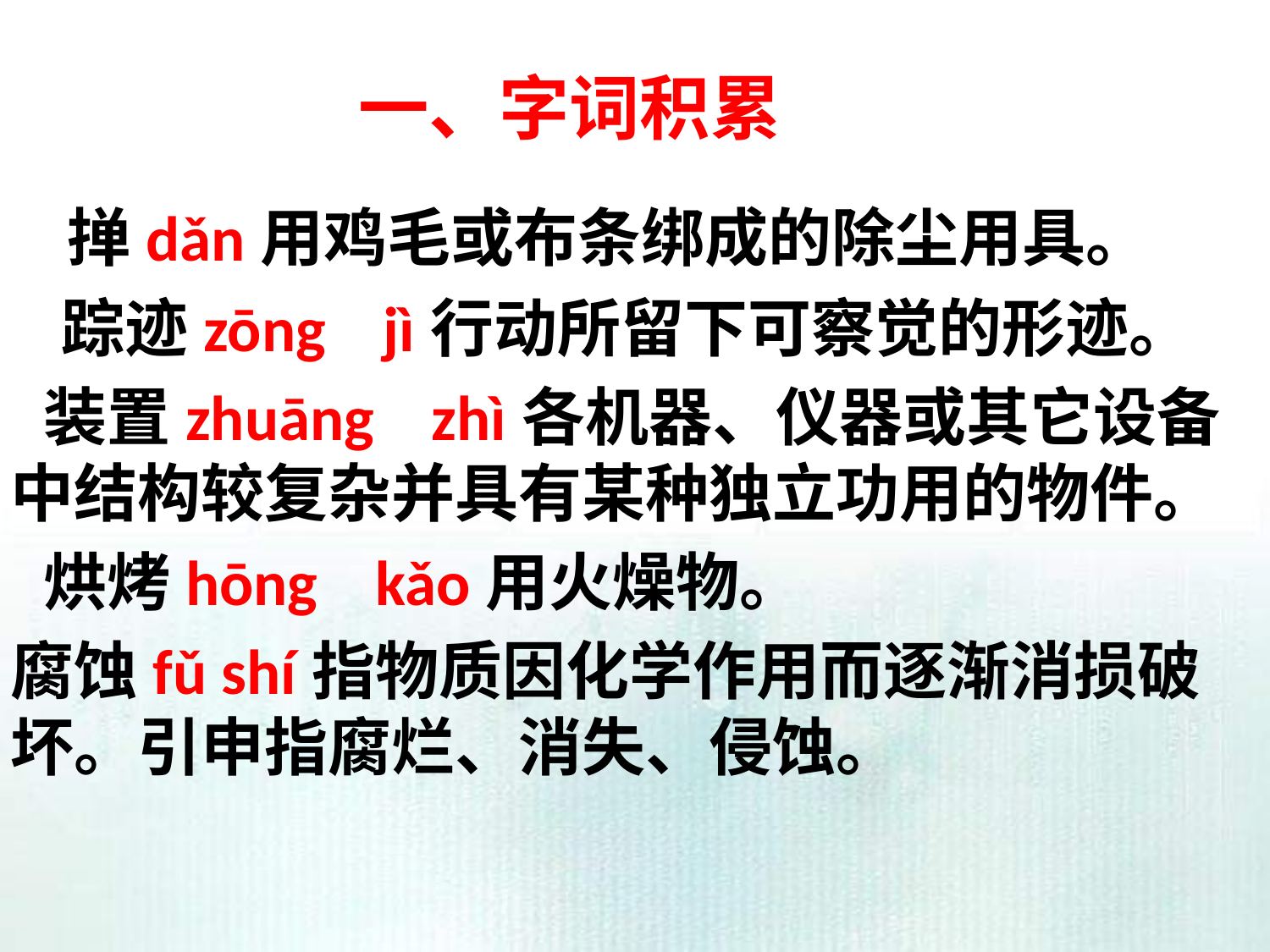

# 一、字词积累

  掸dǎn用鸡毛或布条绑成的除尘用具。
  踪迹zōng    jì行动所留下可察觉的形迹。
 装置zhuāng    zhì各机器、仪器或其它设备中结构较复杂并具有某种独立功用的物件。
 烘烤hōng    kǎo用火燥物。
腐蚀fǔ shí指物质因化学作用而逐渐消损破坏。引申指腐烂、消失、侵蚀。